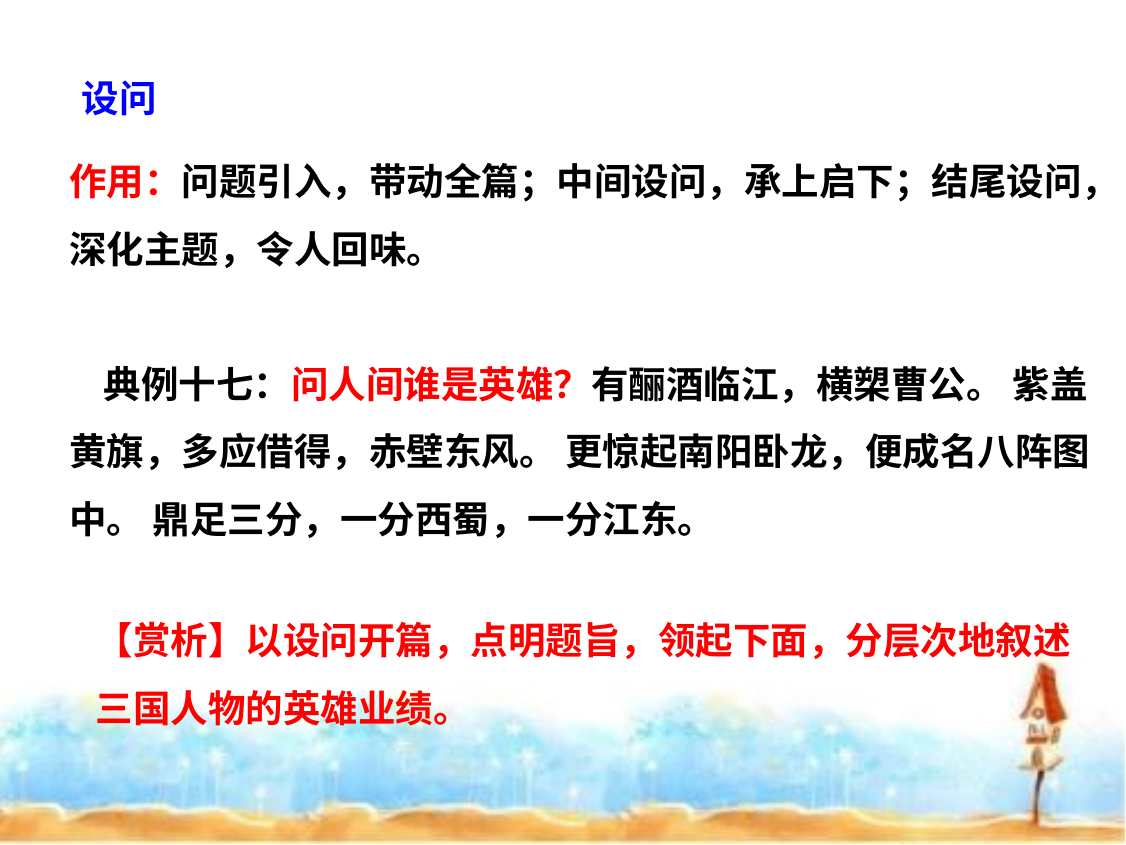

设问
作用：问题引入，带动全篇；中间设问，承上启下；结尾设问，深化主题，令人回味。

   典例十七：问人间谁是英雄？有酾酒临江，横槊曹公。 紫盖黄旗，多应借得，赤壁东风。 更惊起南阳卧龙，便成名八阵图中。 鼎足三分，一分西蜀，一分江东。
【赏析】以设问开篇，点明题旨，领起下面，分层次地叙述三国人物的英雄业绩。